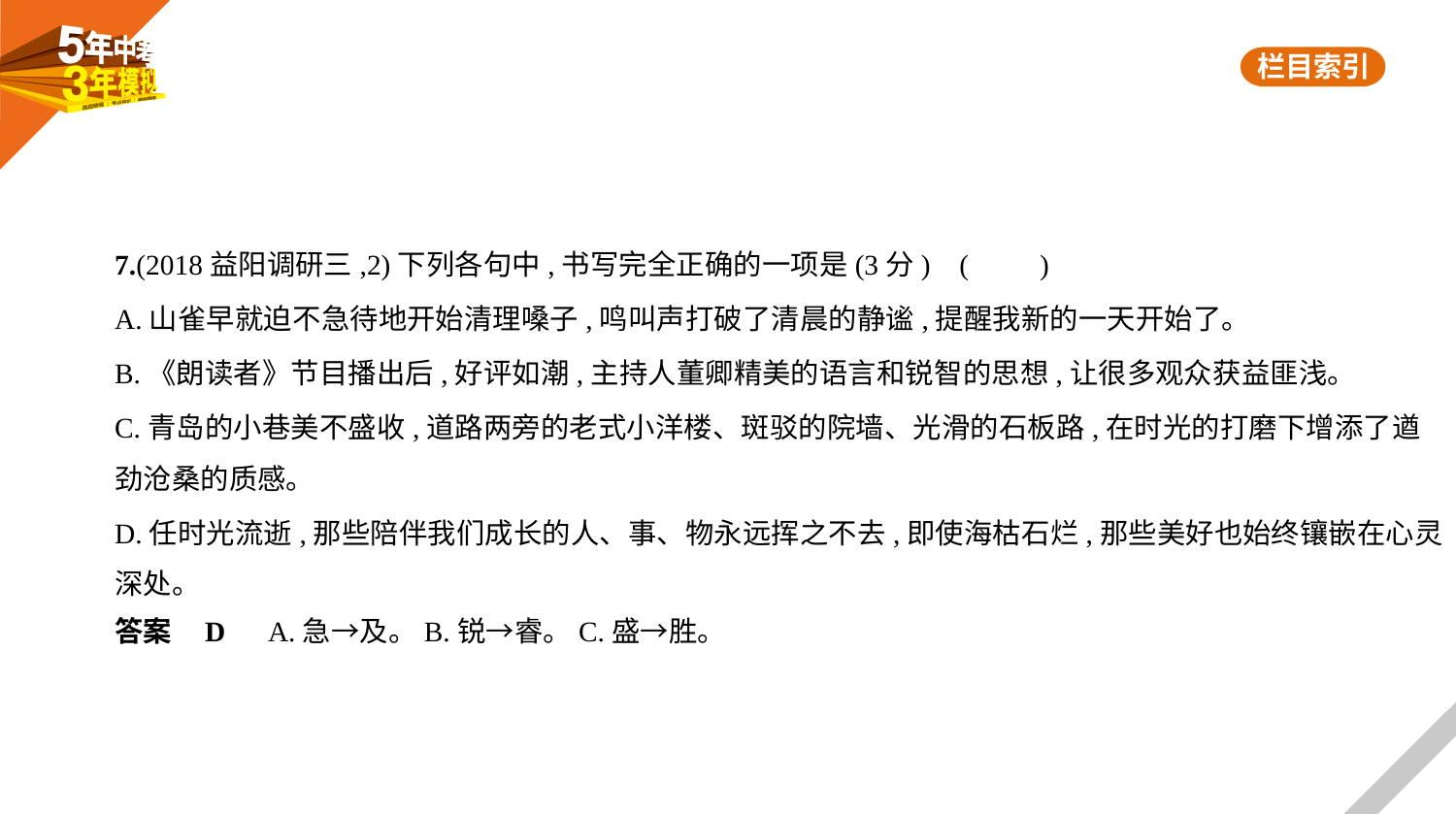

7.(2018益阳调研三,2)下列各句中,书写完全正确的一项是(3分) (　　)
A.山雀早就迫不急待地开始清理嗓子,鸣叫声打破了清晨的静谧,提醒我新的一天开始了。
B.《朗读者》节目播出后,好评如潮,主持人董卿精美的语言和锐智的思想,让很多观众获益匪浅。
C.青岛的小巷美不盛收,道路两旁的老式小洋楼、斑驳的院墙、光滑的石板路,在时光的打磨下增添了遒
劲沧桑的质感。
D.任时光流逝,那些陪伴我们成长的人、事、物永远挥之不去,即使海枯石烂,那些美好也始终镶嵌在心灵
深处。
答案    D　A.急→及。B.锐→睿。C.盛→胜。